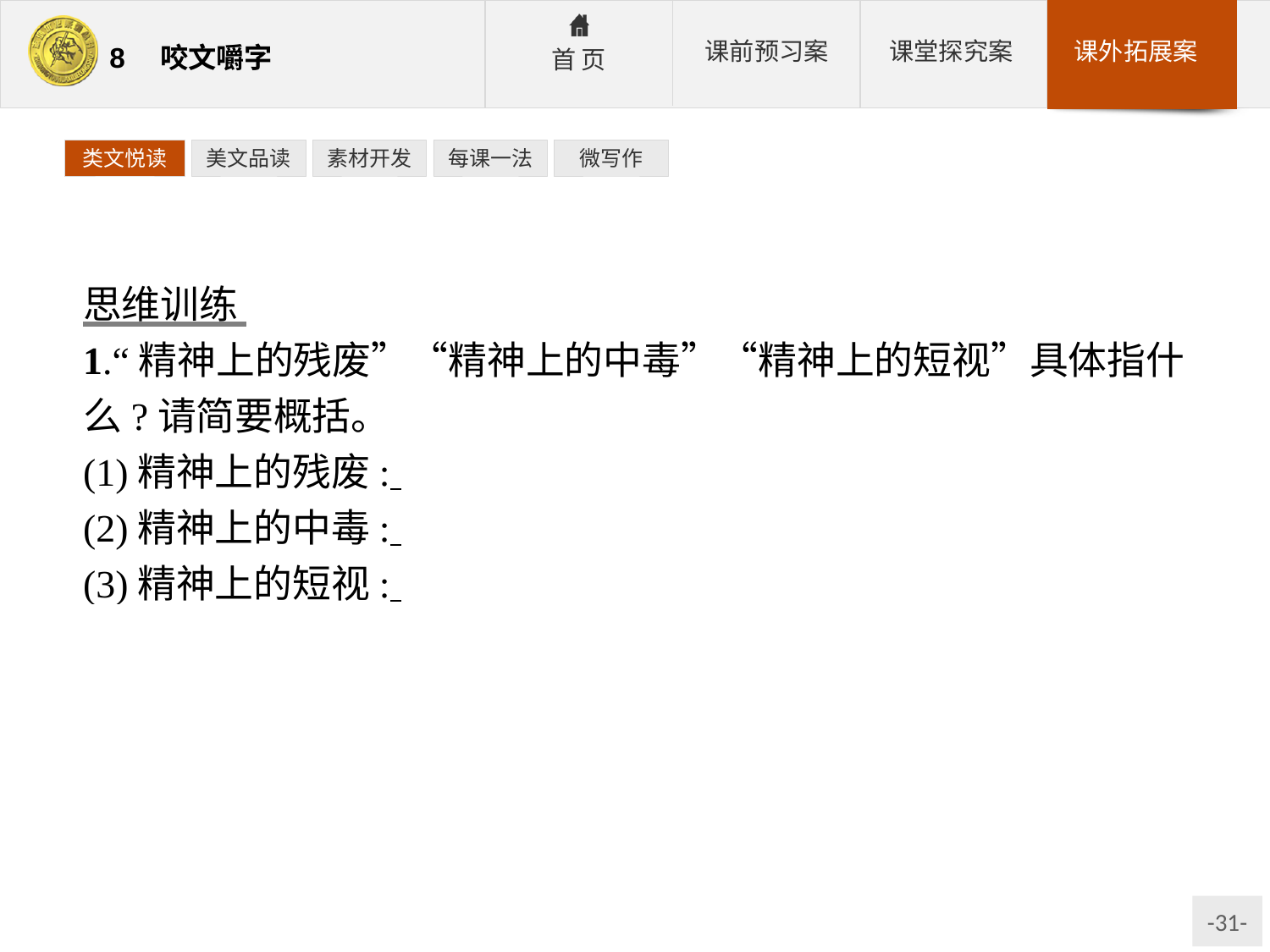

类文悦读
美文品读
素材开发
每课一法
微写作
思维训练
1.“精神上的残废”“精神上的中毒”“精神上的短视”具体指什么?请简要概括。
(1)精神上的残废:
(2)精神上的中毒:
(3)精神上的短视:
参考答案:(1)根本不知,感受不到趣味。(2)趣味低劣,缺乏鉴别力。(3)知得不周全,趣味狭窄。